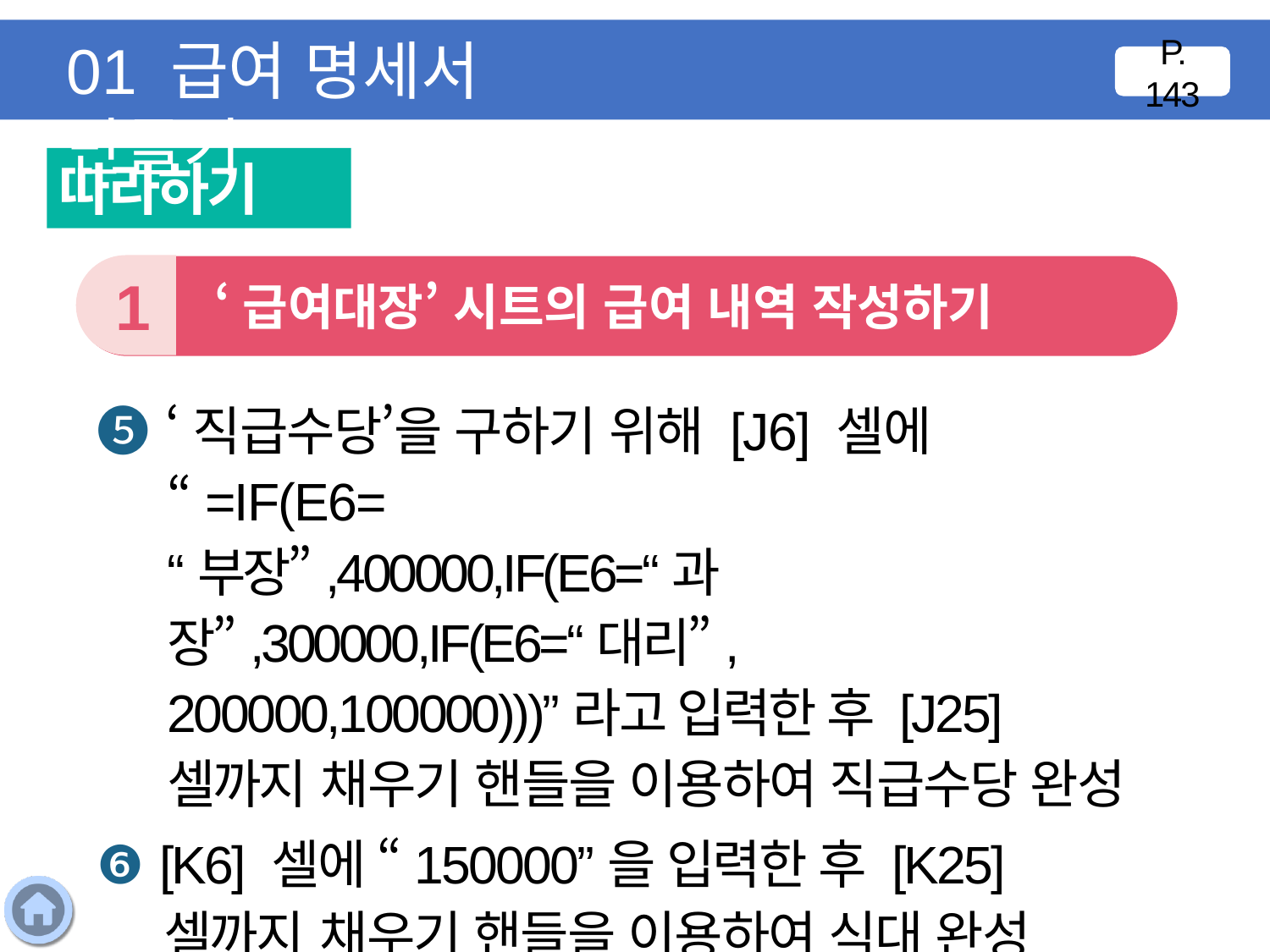

01 급여 명세서 만들기
P. 143
따라하기
1
        ‘급여대장’ 시트의 급여 내역 작성하기
❺ ‘직급수당’을 구하기 위해 [J6] 셀에 “=IF(E6=
“부장”,400000,IF(E6=“과장”,300000,IF(E6=“대리”,
200000,100000)))”라고 입력한 후 [J25] 셀까지 채우기 핸들을 이용하여 직급수당 완성
❻ [K6] 셀에 “150000”을 입력한 후 [K25] 셀까지 채우기 핸들을 이용하여 식대 완성